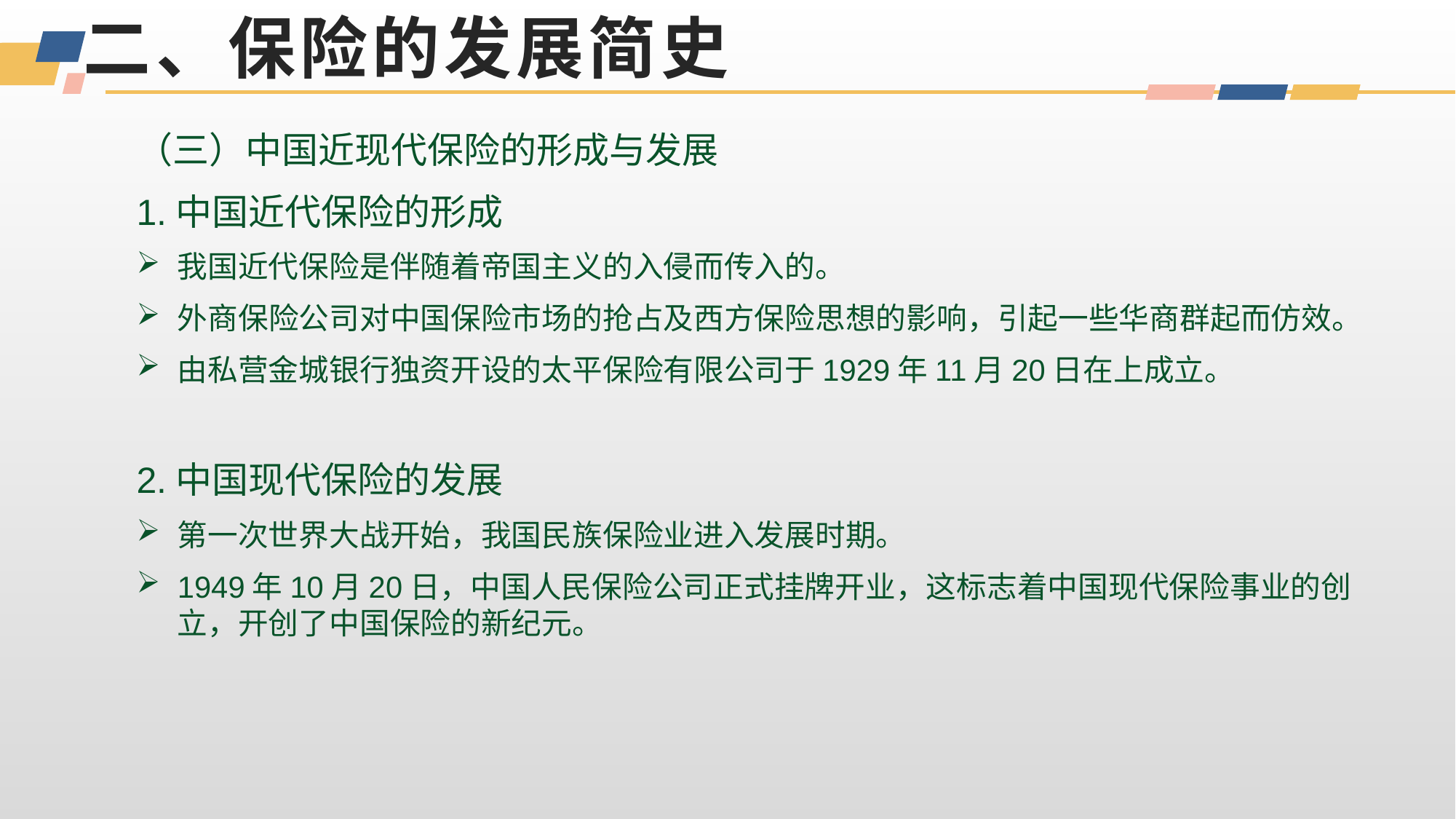

# 二、保险的发展简史

（三）中国近现代保险的形成与发展
1.中国近代保险的形成
我国近代保险是伴随着帝国主义的入侵而传入的。
外商保险公司对中国保险市场的抢占及西方保险思想的影响，引起一些华商群起而仿效。
由私营金城银行独资开设的太平保险有限公司于1929年11月20日在上成立。

2.中国现代保险的发展
第一次世界大战开始，我国民族保险业进入发展时期。
1949年10月20日，中国人民保险公司正式挂牌开业，这标志着中国现代保险事业的创立，开创了中国保险的新纪元。